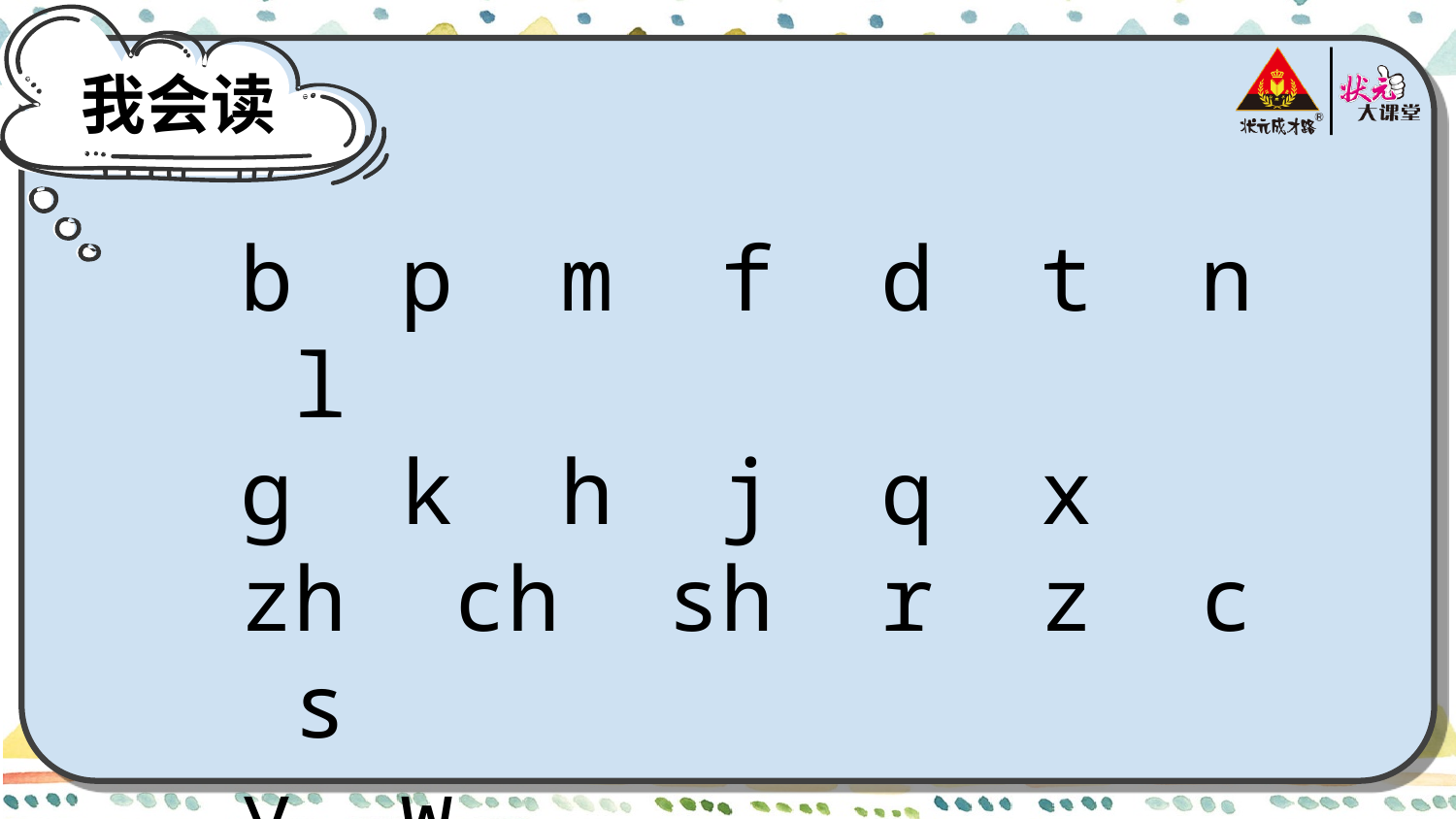

我会读
b  p  m  f  d  t  n  l
ɡ  k  h  j  q  x
zh  ch  sh  r  z  c  s
y  w